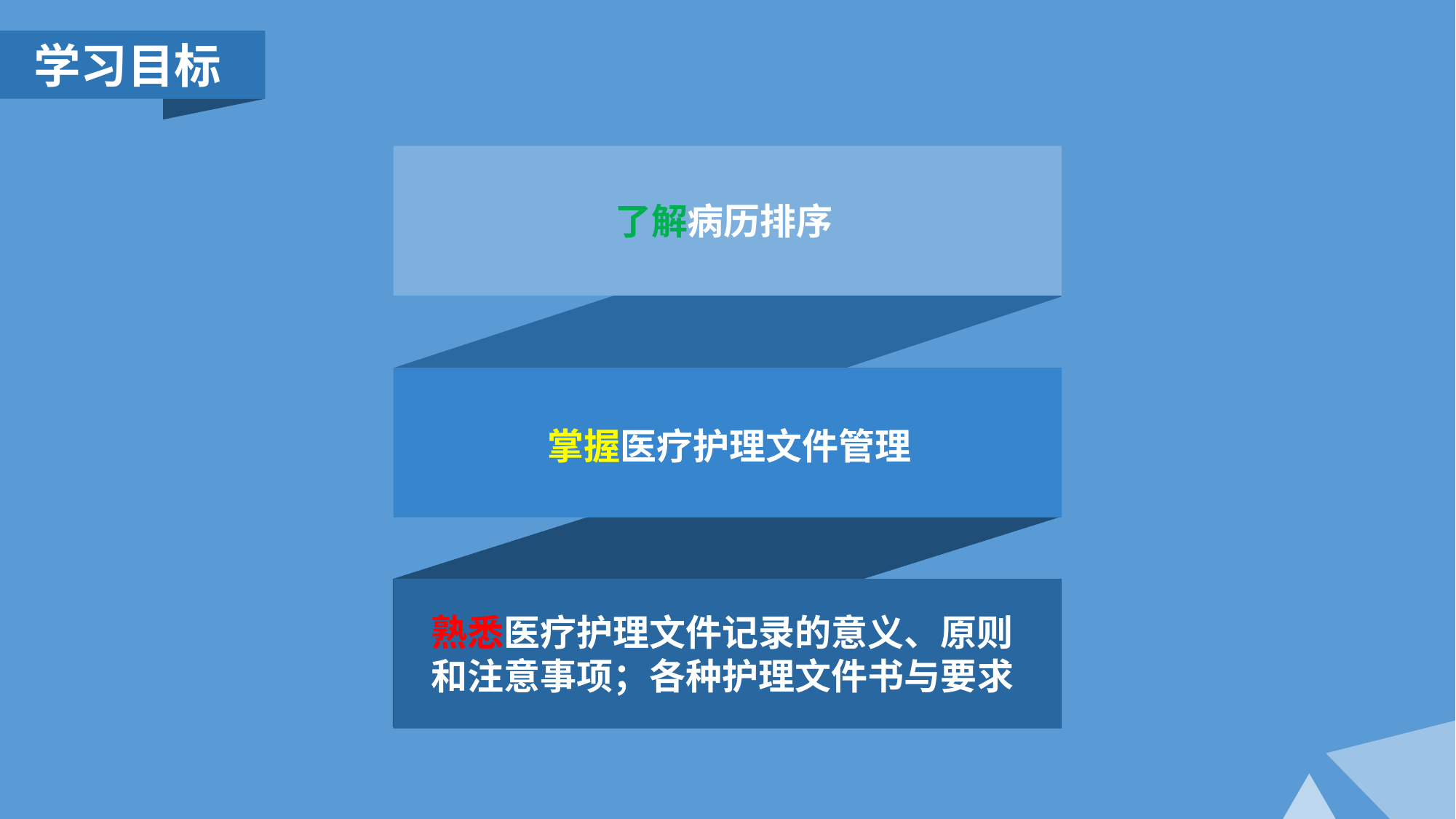

学习目标

了解病历排序

掌握医疗护理文件管理

熟悉医疗护理文件记录的意义、原则和注意事项；各种护理文件书与要求